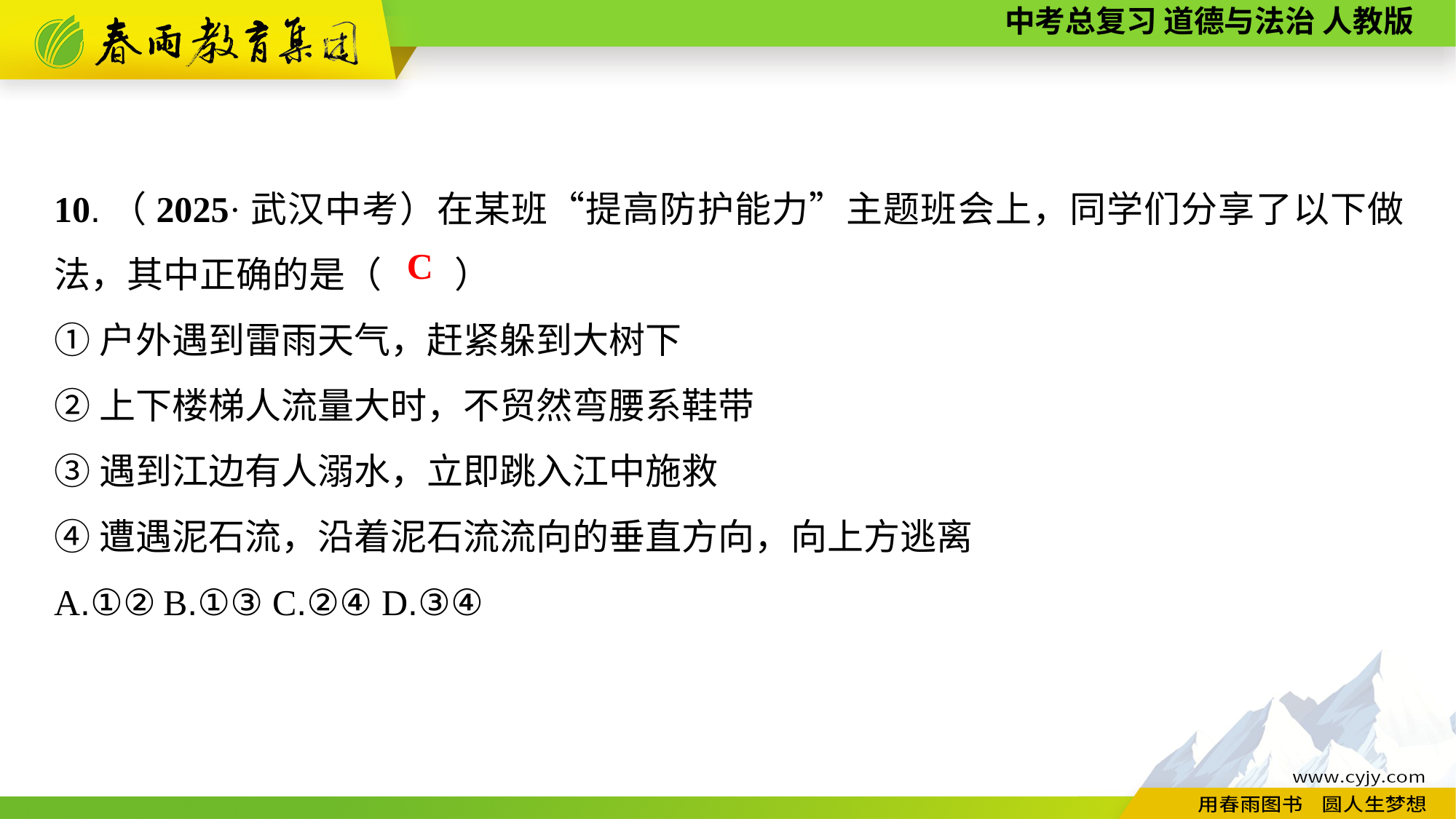

10.（2025·武汉中考）在某班“提高防护能力”主题班会上，同学们分享了以下做法，其中正确的是（　　）
①户外遇到雷雨天气，赶紧躲到大树下
②上下楼梯人流量大时，不贸然弯腰系鞋带
③遇到江边有人溺水，立即跳入江中施救
④遭遇泥石流，沿着泥石流流向的垂直方向，向上方逃离
A.①②	B.①③	C.②④	D.③④
C